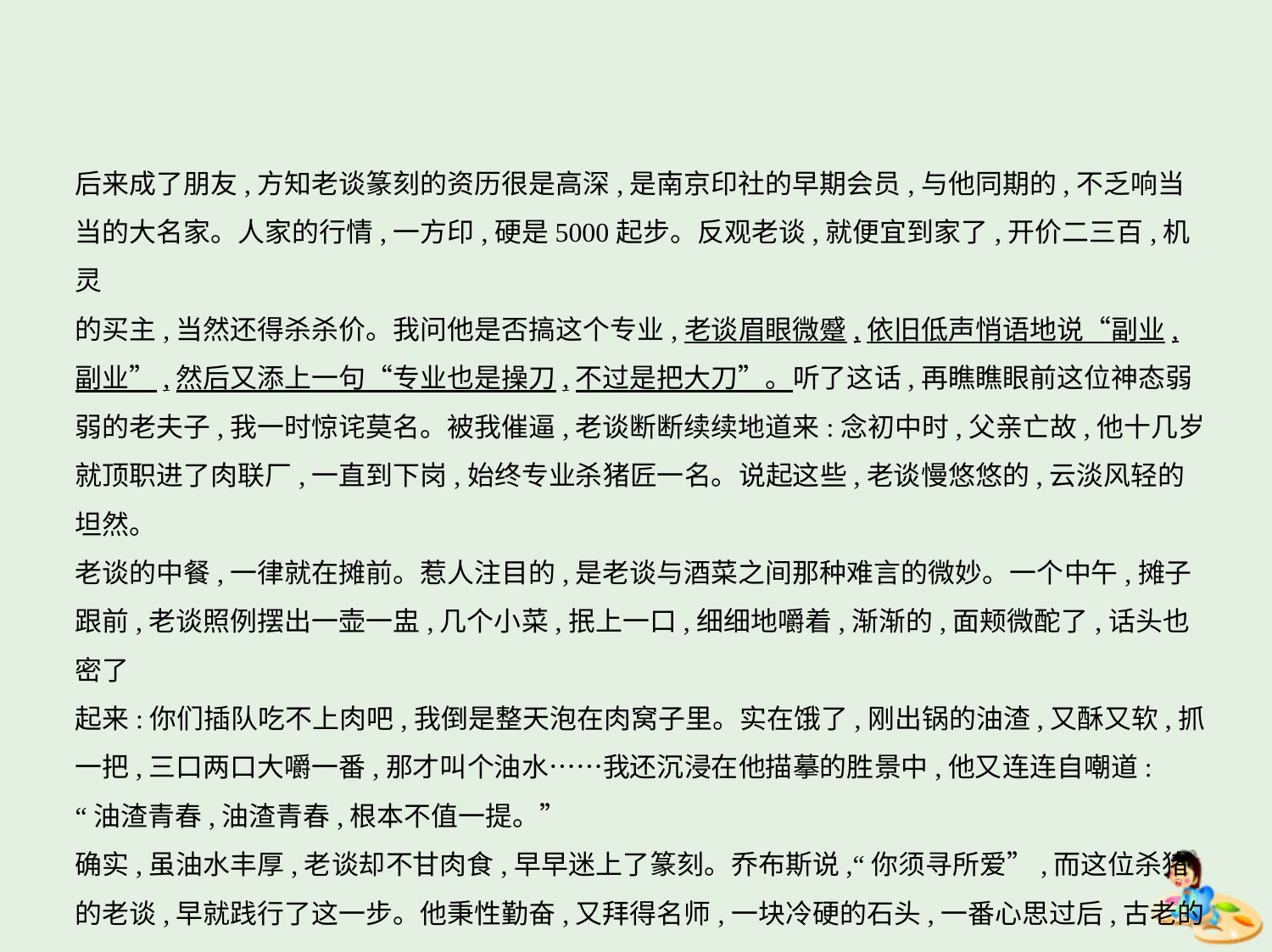

后来成了朋友,方知老谈篆刻的资历很是高深,是南京印社的早期会员,与他同期的,不乏响当
当的大名家。人家的行情,一方印,硬是5000起步。反观老谈,就便宜到家了,开价二三百,机灵
的买主,当然还得杀杀价。我问他是否搞这个专业,老谈眉眼微蹙,依旧低声悄语地说“副业,
副业”,然后又添上一句“专业也是操刀,不过是把大刀”。听了这话,再瞧瞧眼前这位神态弱
弱的老夫子,我一时惊诧莫名。被我催逼,老谈断断续续地道来:念初中时,父亲亡故,他十几岁
就顶职进了肉联厂,一直到下岗,始终专业杀猪匠一名。说起这些,老谈慢悠悠的,云淡风轻的
坦然。
老谈的中餐,一律就在摊前。惹人注目的,是老谈与酒菜之间那种难言的微妙。一个中午,摊子
跟前,老谈照例摆出一壶一盅,几个小菜,抿上一口,细细地嚼着,渐渐的,面颊微酡了,话头也密了
起来:你们插队吃不上肉吧,我倒是整天泡在肉窝子里。实在饿了,刚出锅的油渣,又酥又软,抓
一把,三口两口大嚼一番,那才叫个油水……我还沉浸在他描摹的胜景中,他又连连自嘲道:
“油渣青春,油渣青春,根本不值一提。”
确实,虽油水丰厚,老谈却不甘肉食,早早迷上了篆刻。乔布斯说,“你须寻所爱”,而这位杀猪
的老谈,早就践行了这一步。他秉性勤奋,又拜得名师,一块冷硬的石头,一番心思过后,古老的